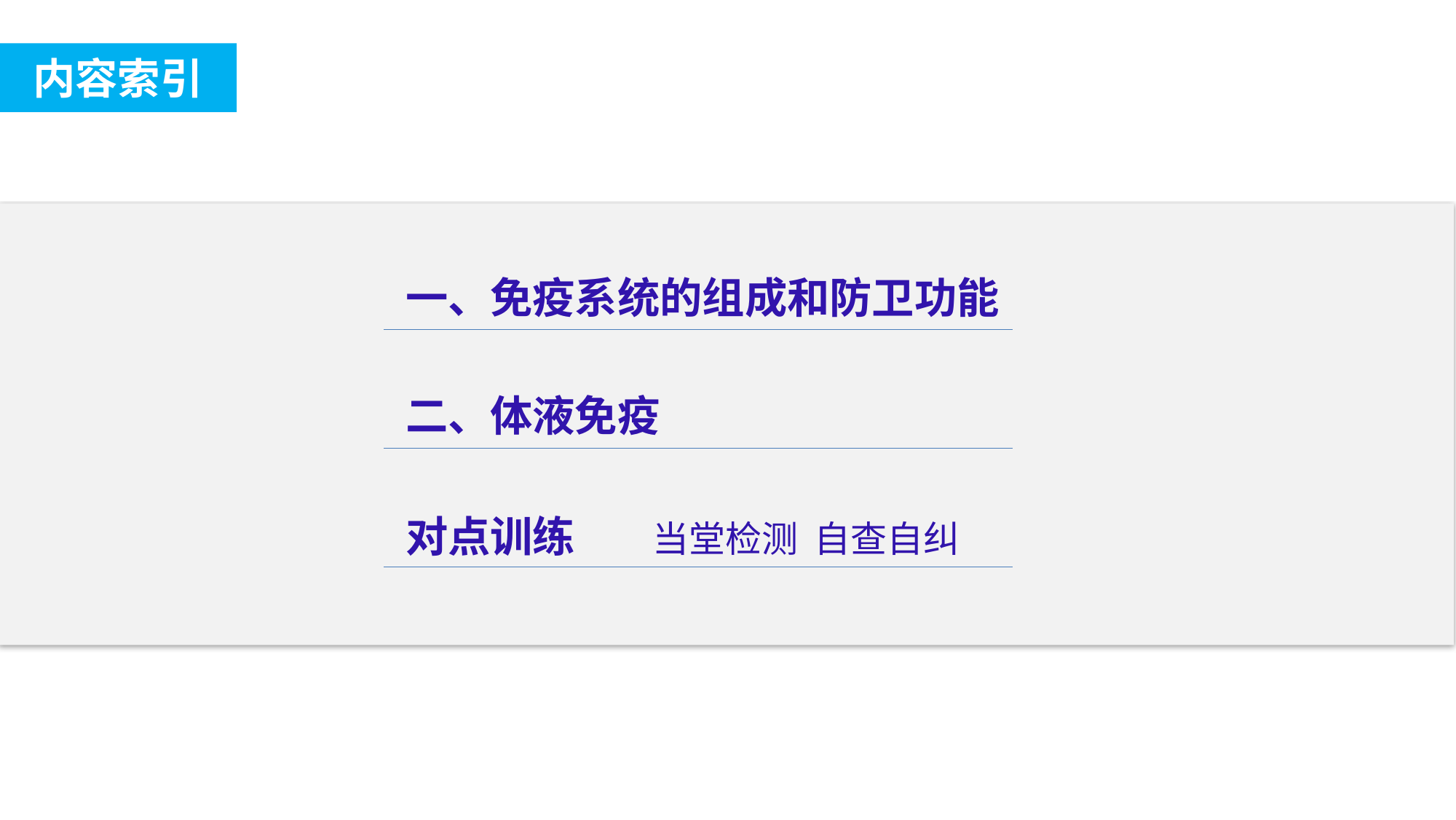

内容索引

一、免疫系统的组成和防卫功能
二、体液免疫
对点训练        当堂检测  自查自纠